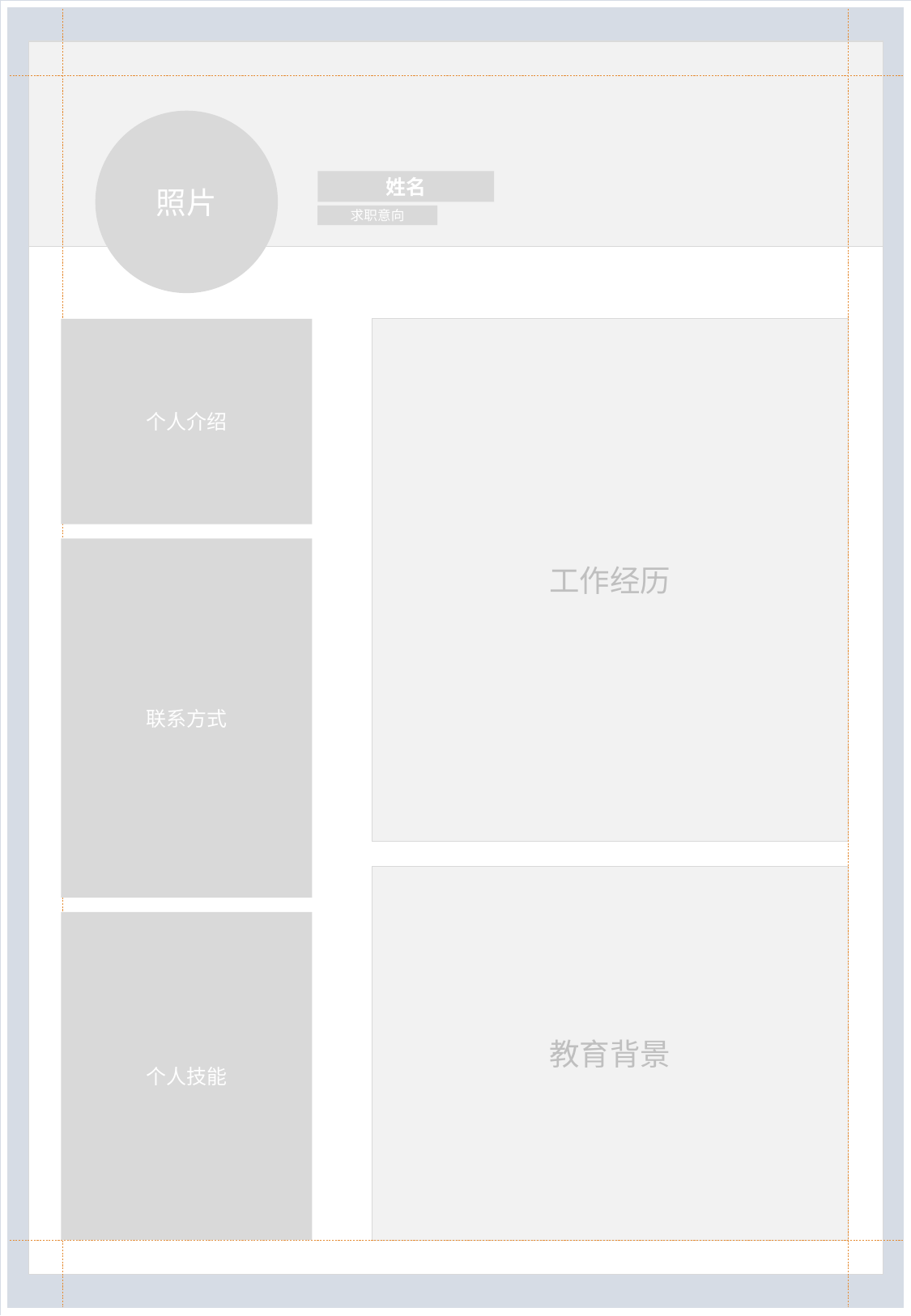

照片
姓名
求职意向
个人介绍
工作经历
联系方式
教育背景
个人技能